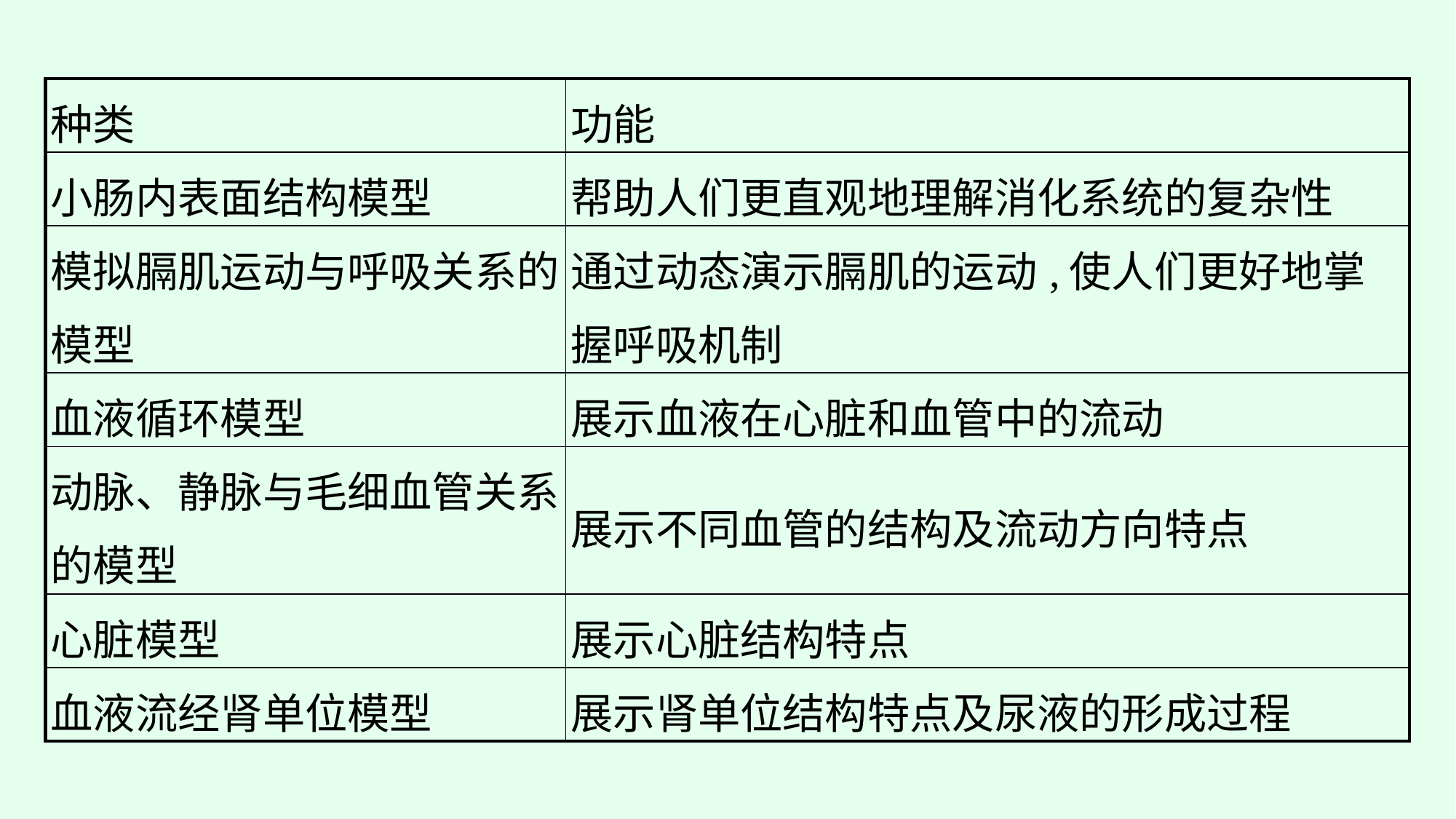

| 种类 | 功能 |
| --- | --- |
| 小肠内表面结构模型 | 帮助人们更直观地理解消化系统的复杂性 |
| 模拟膈肌运动与呼吸关系的模型 | 通过动态演示膈肌的运动,使人们更好地掌握呼吸机制 |
| 血液循环模型 | 展示血液在心脏和血管中的流动 |
| 动脉、静脉与毛细血管关系的模型 | 展示不同血管的结构及流动方向特点 |
| 心脏模型 | 展示心脏结构特点 |
| 血液流经肾单位模型 | 展示肾单位结构特点及尿液的形成过程 |